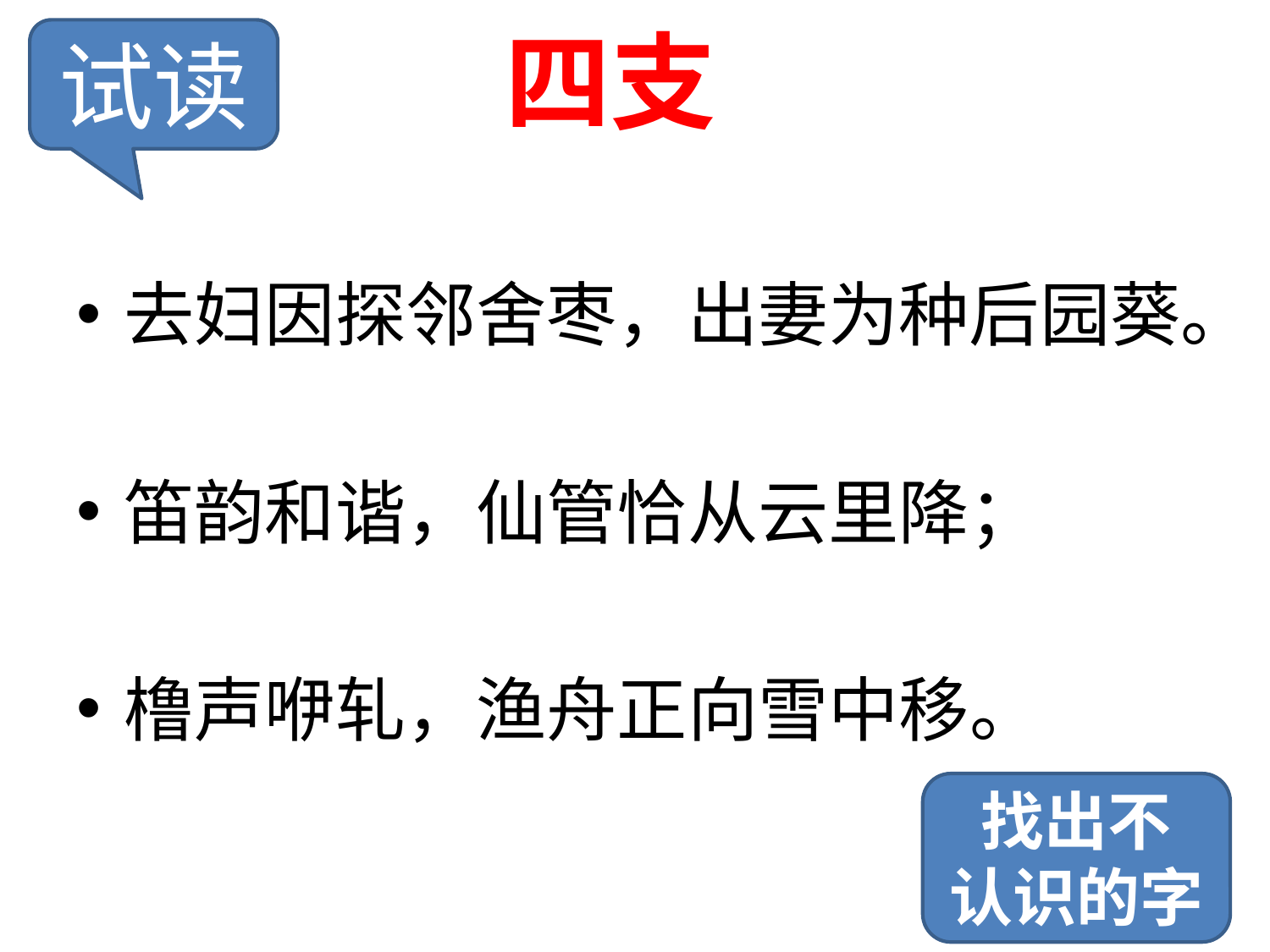

# 四支
试读
去妇因探邻舍枣，出妻为种后园葵。

笛韵和谐，仙管恰从云里降；

橹声咿轧，渔舟正向雪中移。
找出不
认识的字